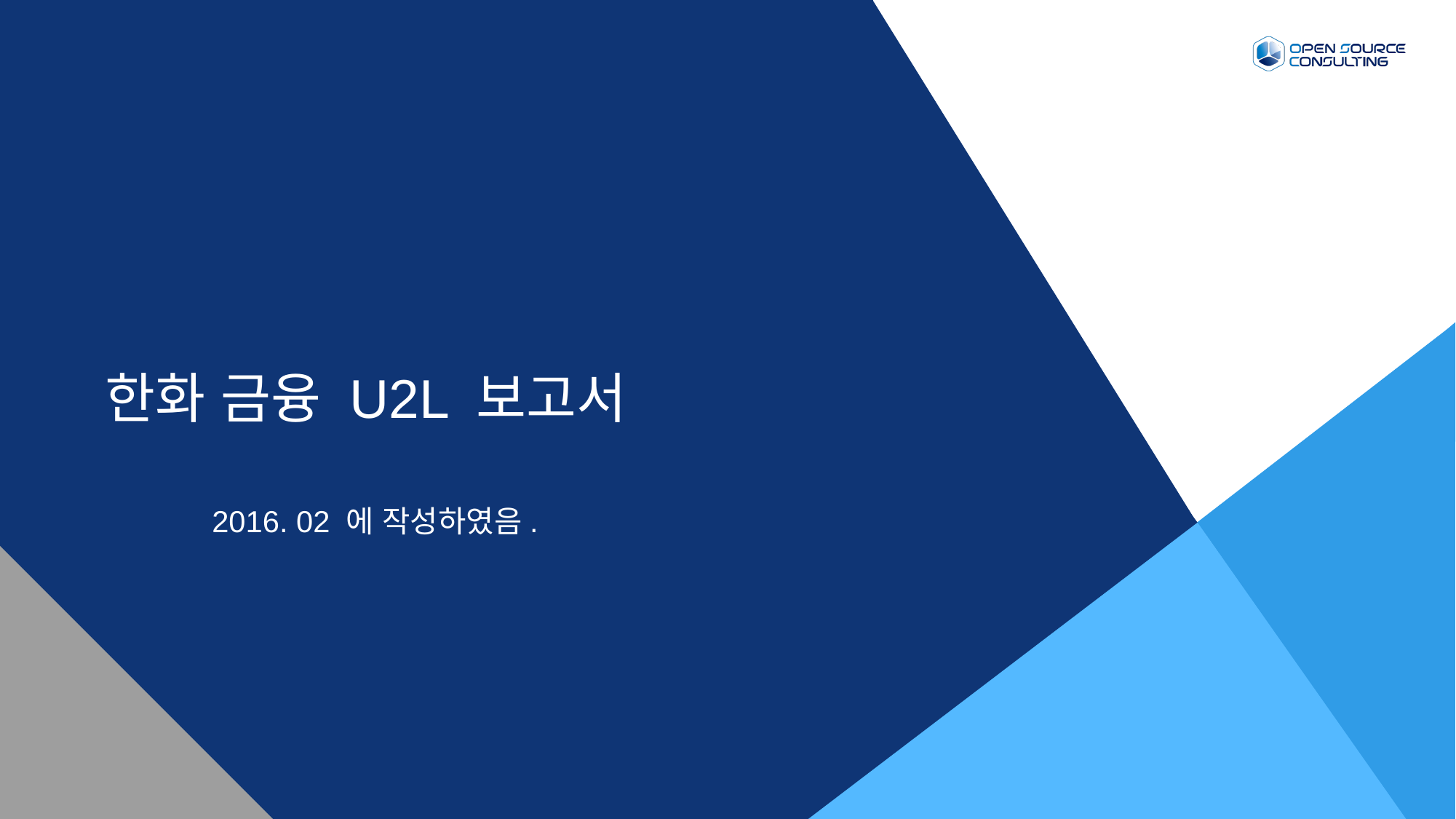

한화 금융 U2L 보고서
2016. 02 에 작성하였음.

2